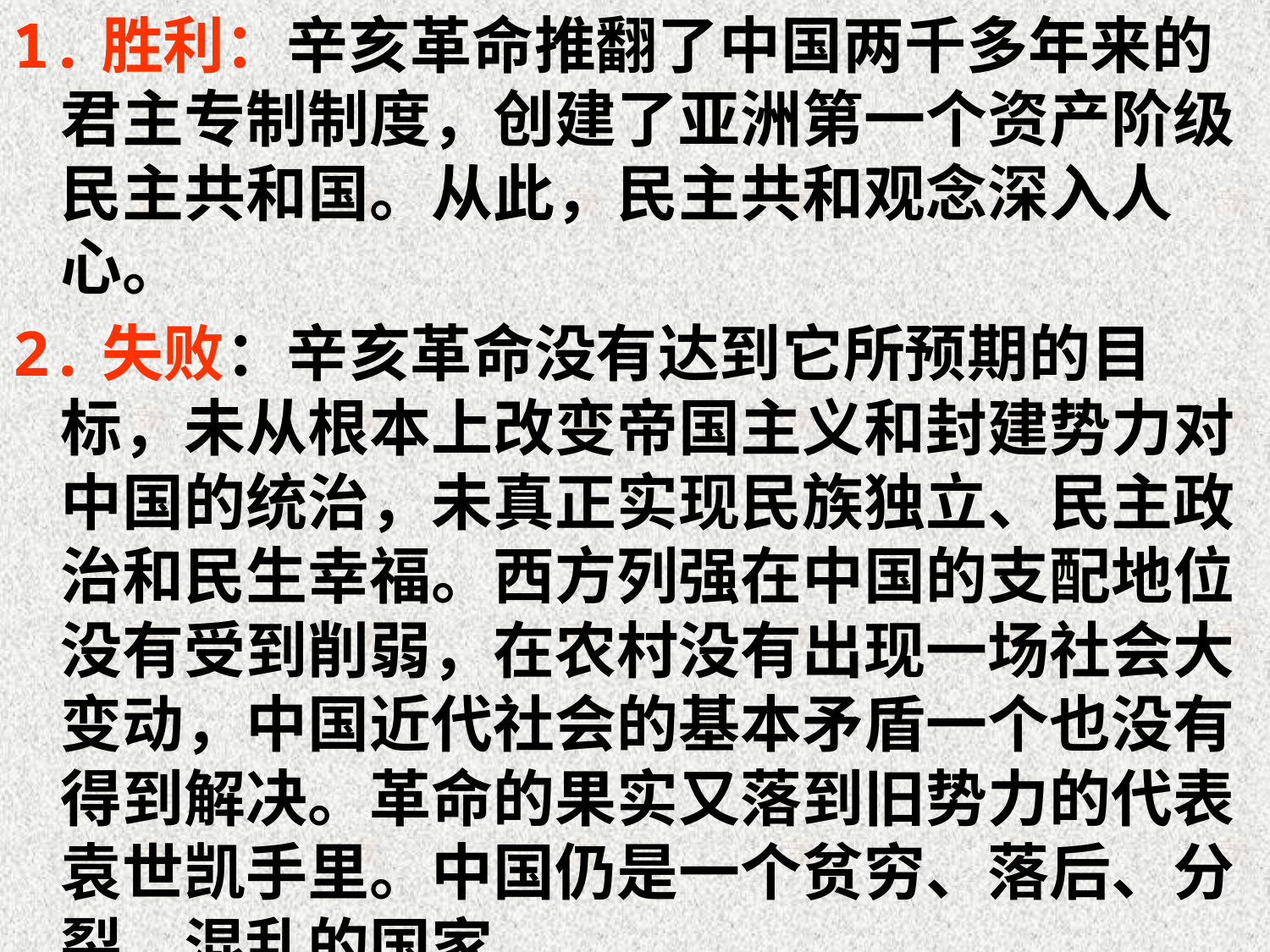

1.胜利：辛亥革命推翻了中国两千多年来的君主专制制度，创建了亚洲第一个资产阶级民主共和国。从此，民主共和观念深入人心。
2.失败：辛亥革命没有达到它所预期的目标，未从根本上改变帝国主义和封建势力对中国的统治，未真正实现民族独立、民主政治和民生幸福。西方列强在中国的支配地位没有受到削弱，在农村没有出现一场社会大变动，中国近代社会的基本矛盾一个也没有得到解决。革命的果实又落到旧势力的代表袁世凯手里。中国仍是一个贫穷、落后、分裂、混乱的国家。